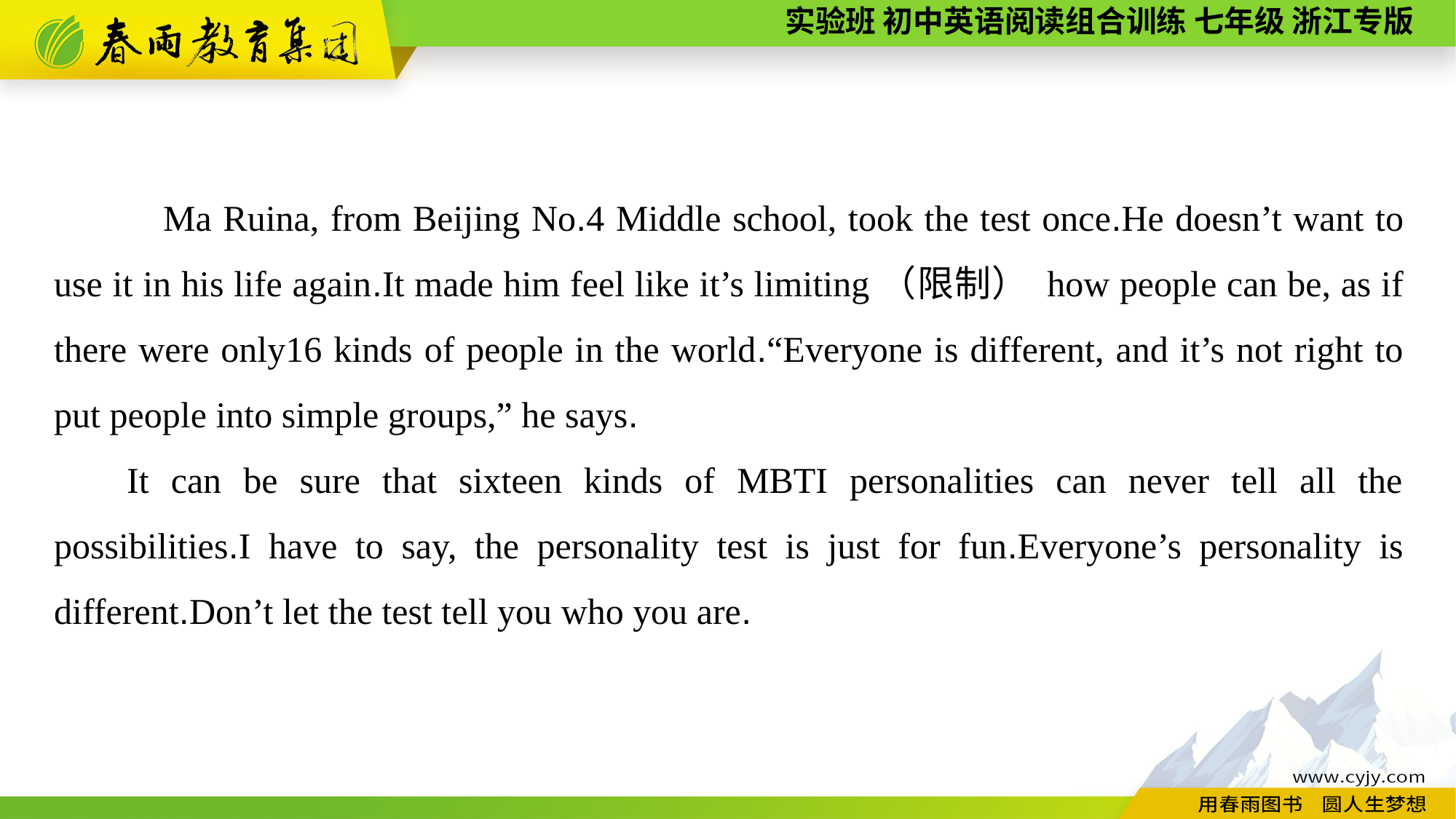

Ma Ruina, from Beijing No.4 Middle school, took the test once.He doesn’t want to use it in his life again.It made him feel like it’s limiting（限制） how people can be, as if there were only16 kinds of people in the world.“Everyone is different, and it’s not right to put people into simple groups,” he says.
It can be sure that sixteen kinds of MBTI personalities can never tell all the possibilities.I have to say, the personality test is just for fun.Everyone’s personality is different.Don’t let the test tell you who you are.